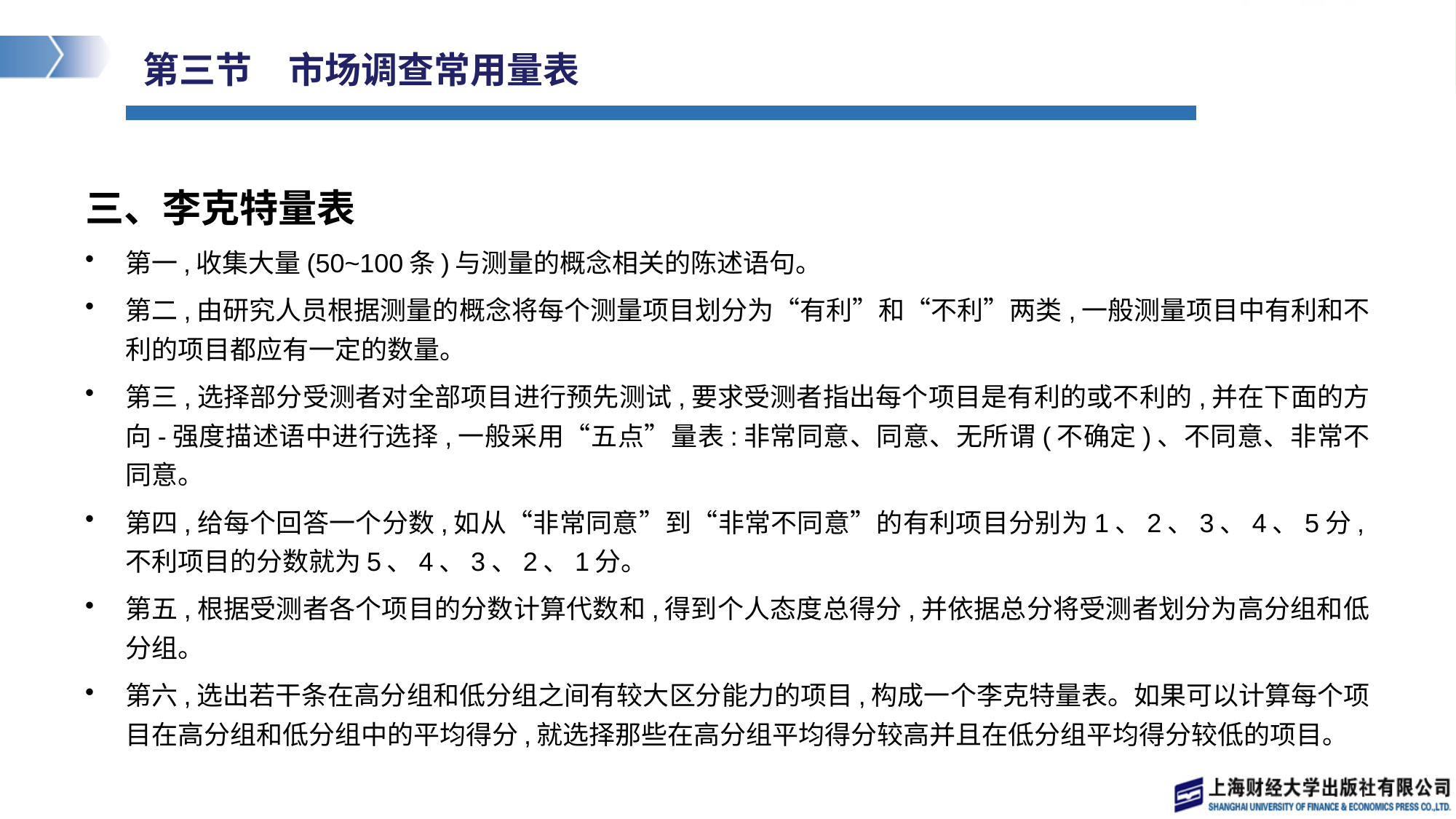

# 第三节　市场调查常用量表
三、李克特量表
第一,收集大量(50~100条)与测量的概念相关的陈述语句。
第二,由研究人员根据测量的概念将每个测量项目划分为“有利”和“不利”两类,一般测量项目中有利和不利的项目都应有一定的数量。
第三,选择部分受测者对全部项目进行预先测试,要求受测者指出每个项目是有利的或不利的,并在下面的方向-强度描述语中进行选择,一般采用“五点”量表:非常同意、同意、无所谓(不确定)、不同意、非常不同意。
第四,给每个回答一个分数,如从“非常同意”到“非常不同意”的有利项目分别为1、2、3、4、5分,不利项目的分数就为5、4、3、2、1分。
第五,根据受测者各个项目的分数计算代数和,得到个人态度总得分,并依据总分将受测者划分为高分组和低分组。
第六,选出若干条在高分组和低分组之间有较大区分能力的项目,构成一个李克特量表。如果可以计算每个项目在高分组和低分组中的平均得分,就选择那些在高分组平均得分较高并且在低分组平均得分较低的项目。